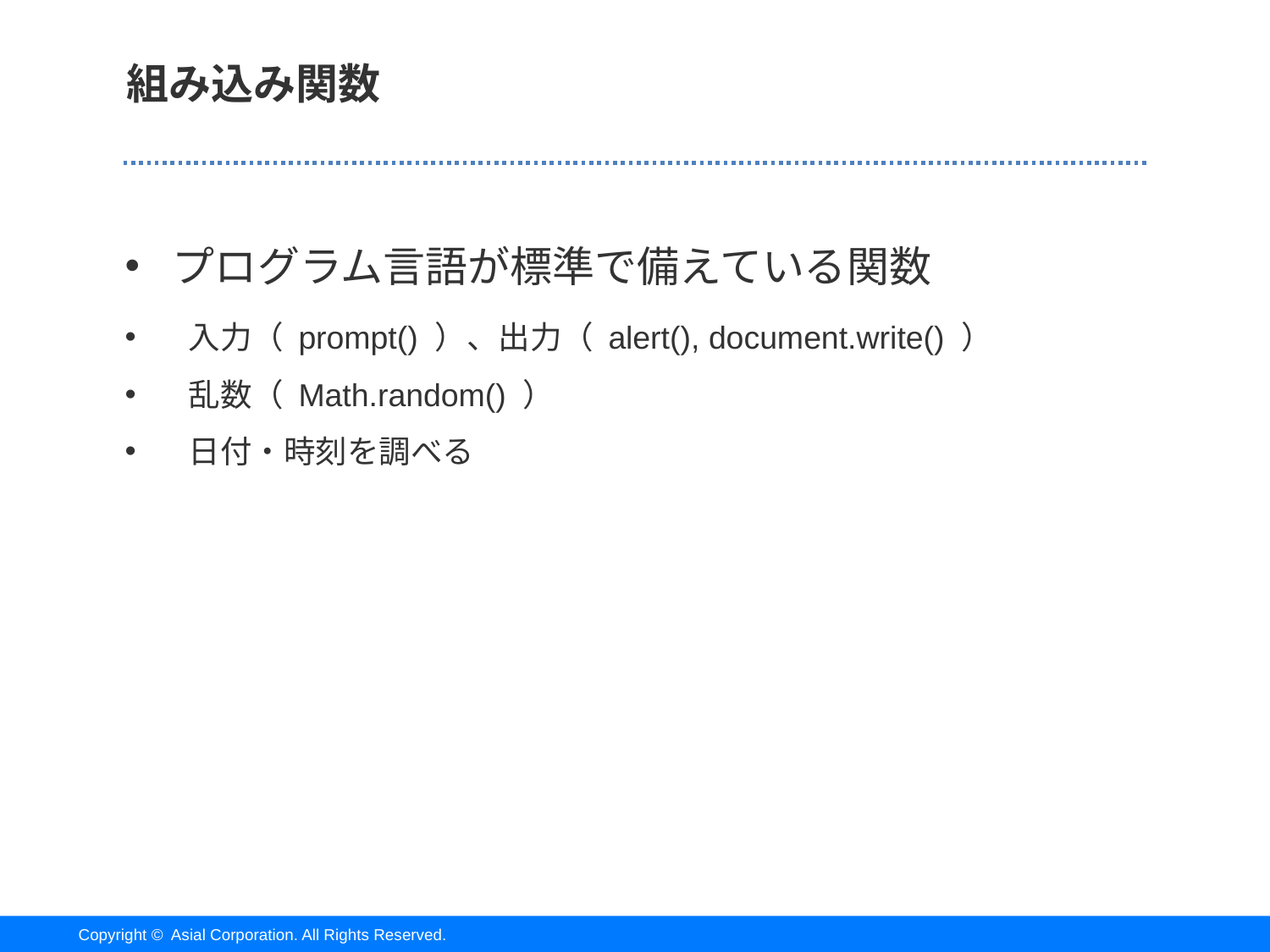

# 組み込み関数
プログラム言語が標準で備えている関数
入力（ prompt() ）、出力（ alert(), document.write() ）
乱数（ Math.random() ）
日付・時刻を調べる